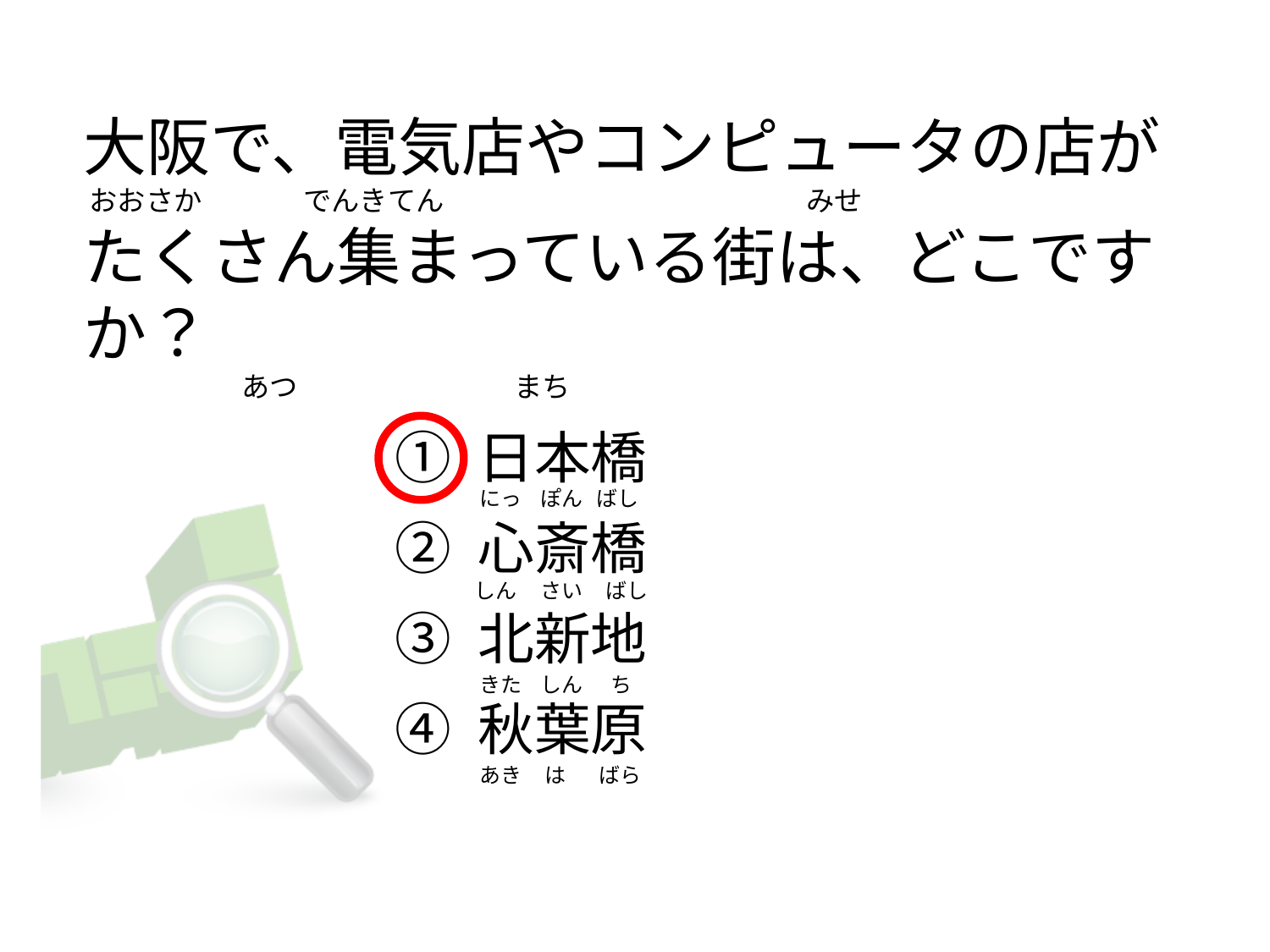

# 大阪で、電気店やコンピュータの店が  おおさか                でんきてん                                                         みせ たくさん集まっている街は、どこですか？                          あつ                                  まち

① 日本橋
② 心斎橋
③ 北新地
④ 秋葉原
にっ    ぽん   ばし
しん     さい     ばし
きた    しん      ち
あき     は       ばら